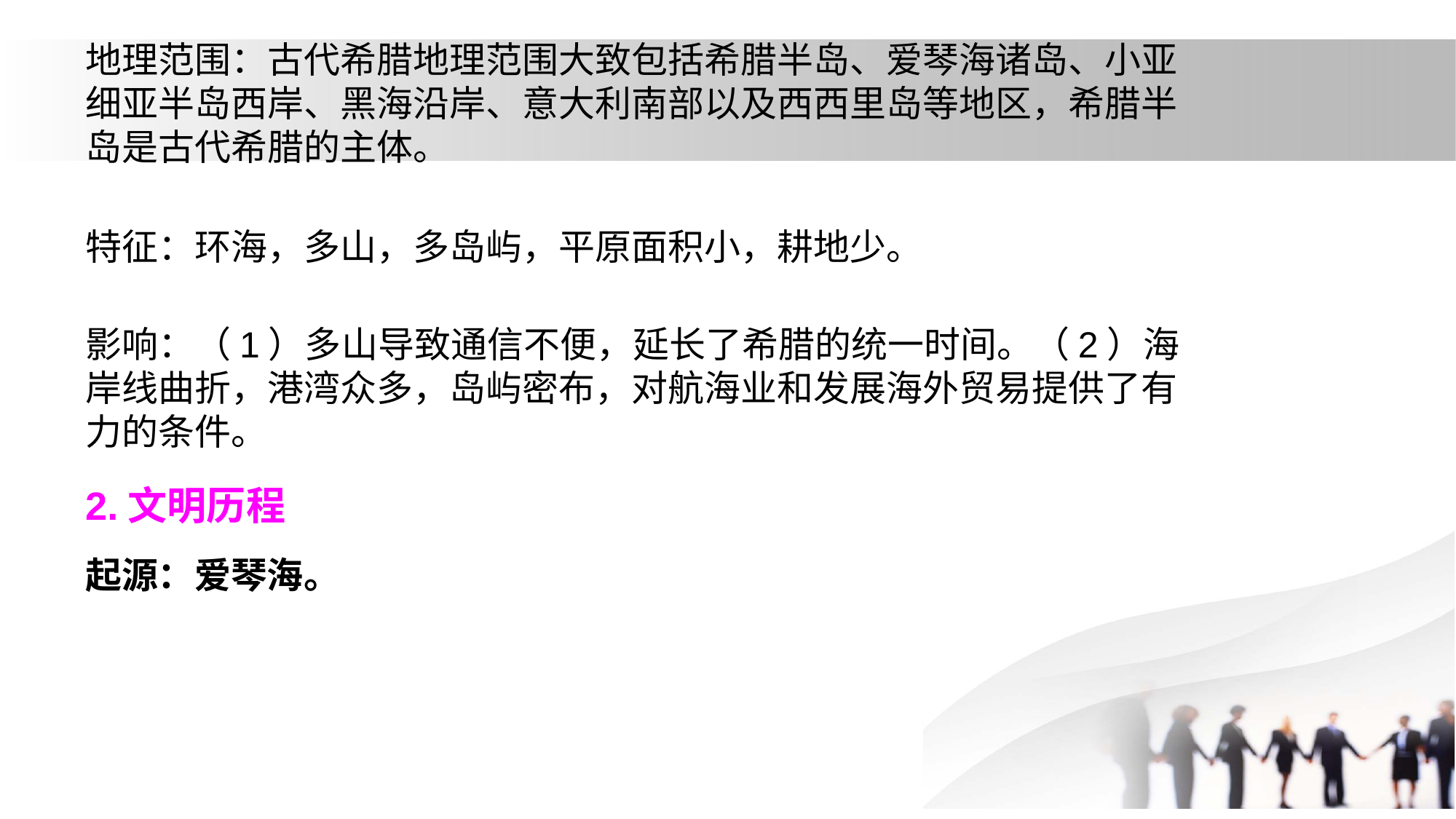

地理范围：古代希腊地理范围大致包括希腊半岛、爱琴海诸岛、小亚细亚半岛西岸、黑海沿岸、意大利南部以及西西里岛等地区，希腊半岛是古代希腊的主体。
特征：环海，多山，多岛屿，平原面积小，耕地少。
影响：（1）多山导致通信不便，延长了希腊的统一时间。（2）海岸线曲折，港湾众多，岛屿密布，对航海业和发展海外贸易提供了有力的条件。
2.文明历程
起源：爱琴海。